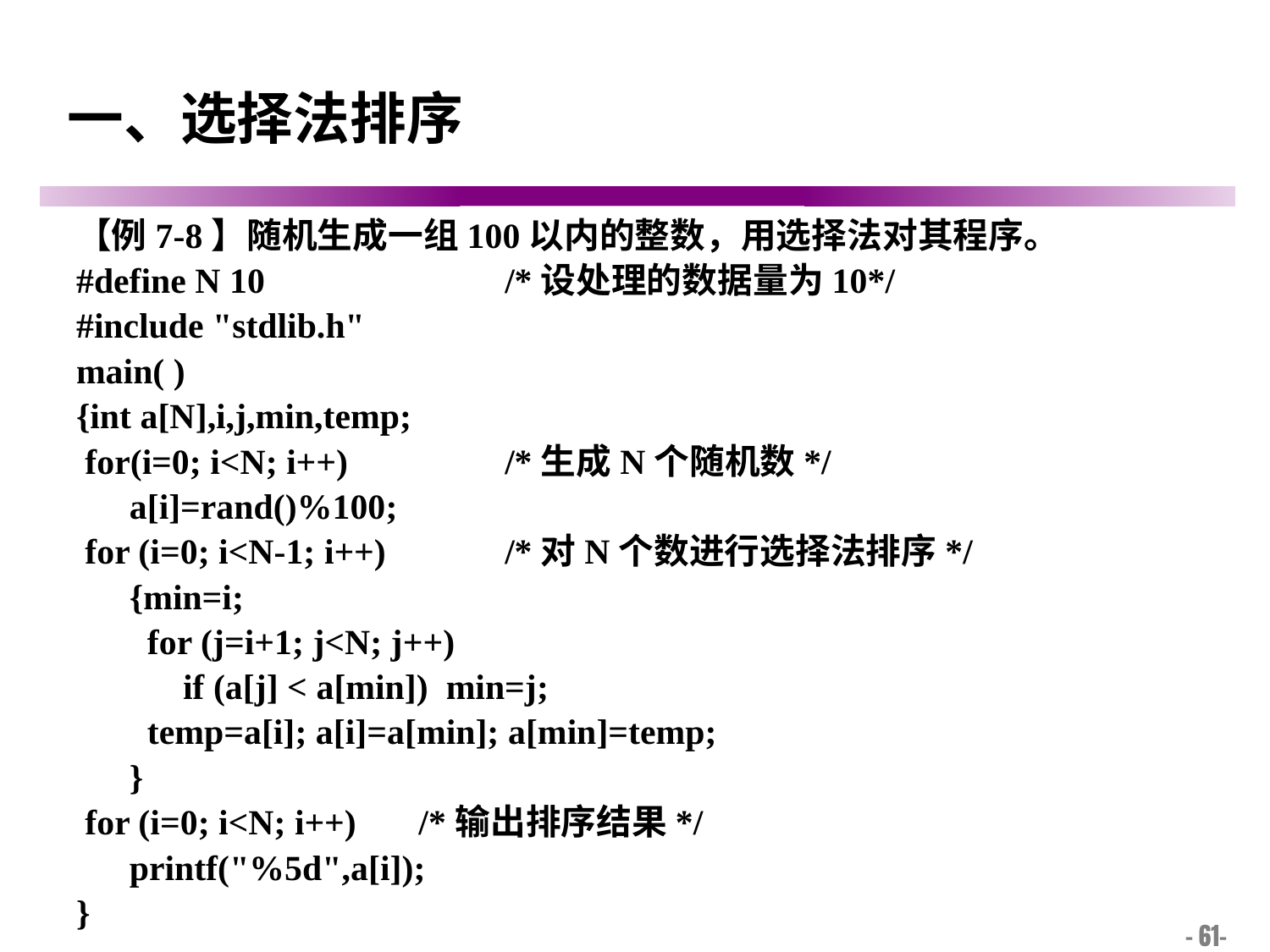

# 一、选择法排序
【例7-8】随机生成一组100以内的整数，用选择法对其程序。
#define N 10     		/*设处理的数据量为10*/
#include "stdlib.h"
main( )
{int a[N],i,j,min,temp;
 for(i=0; i<N; i++)		/*生成N个随机数*/
      a[i]=rand()%100;
 for (i=0; i<N-1; i++) 	/*对N个数进行选择法排序*/
      {min=i;
        for (j=i+1; j<N; j++)
            if (a[j] < a[min])  min=j;
        temp=a[i]; a[i]=a[min]; a[min]=temp;
      }
 for (i=0; i<N; i++)       /*输出排序结果*/
      printf("%5d",a[i]);
}
 - 61-